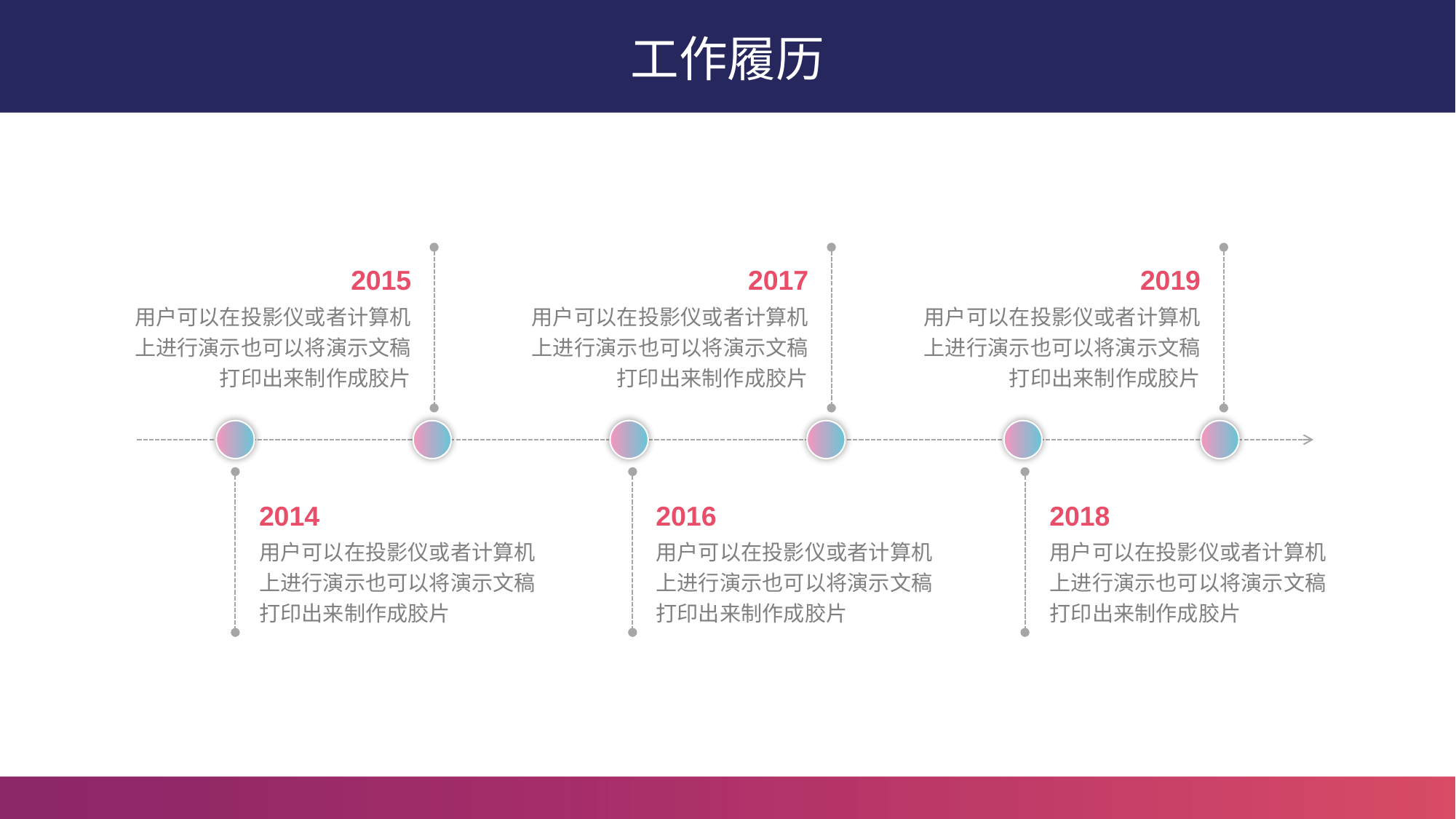

工作履历
2015
用户可以在投影仪或者计算机上进行演示也可以将演示文稿打印出来制作成胶片
2017
用户可以在投影仪或者计算机上进行演示也可以将演示文稿打印出来制作成胶片
2019
用户可以在投影仪或者计算机上进行演示也可以将演示文稿打印出来制作成胶片

2014
用户可以在投影仪或者计算机上进行演示也可以将演示文稿打印出来制作成胶片
2016
用户可以在投影仪或者计算机上进行演示也可以将演示文稿打印出来制作成胶片
2018
用户可以在投影仪或者计算机上进行演示也可以将演示文稿打印出来制作成胶片